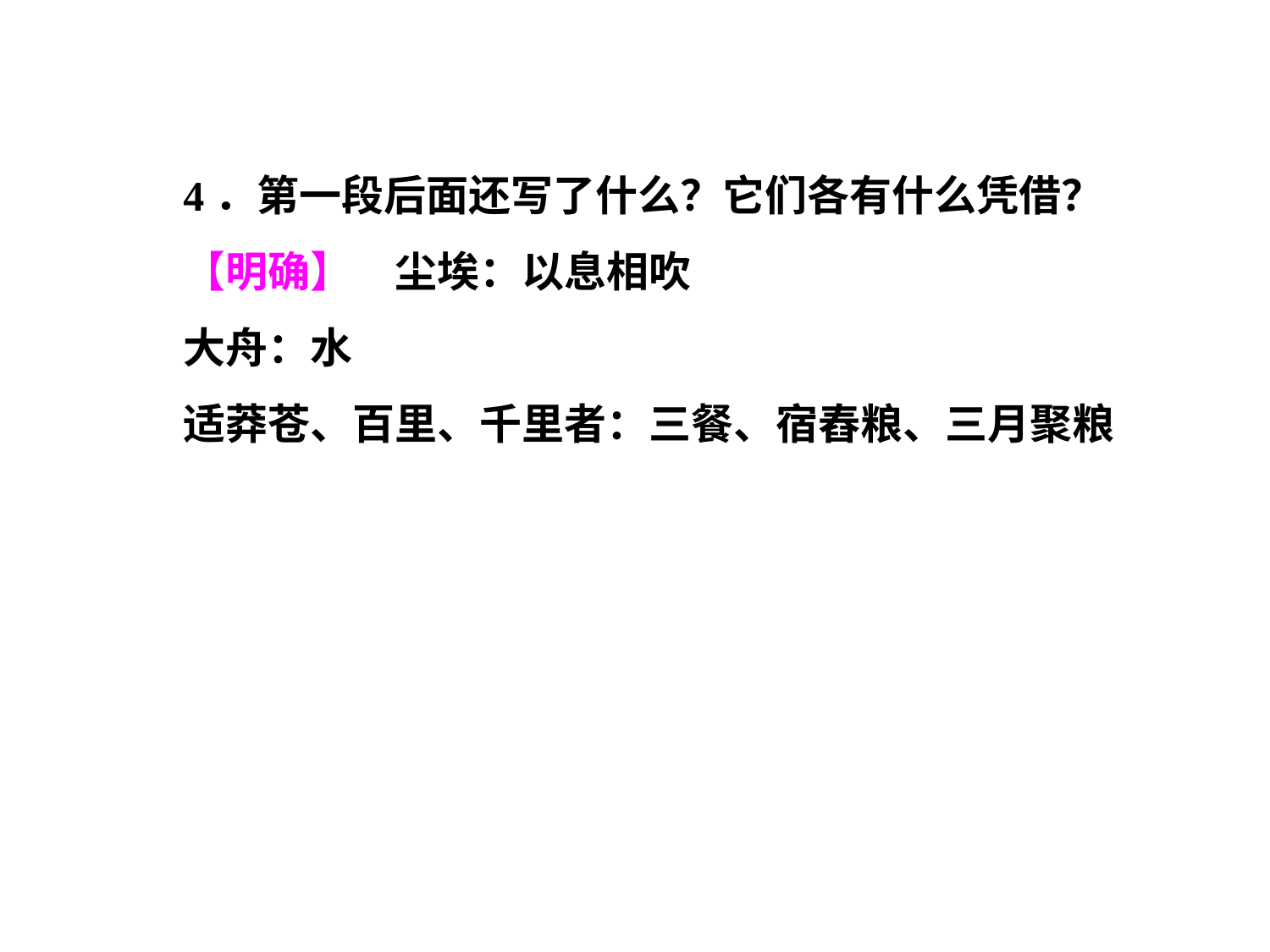

4．第一段后面还写了什么？它们各有什么凭借？
【明确】　尘埃：以息相吹
大舟：水
适莽苍、百里、千里者：三餐、宿舂粮、三月聚粮